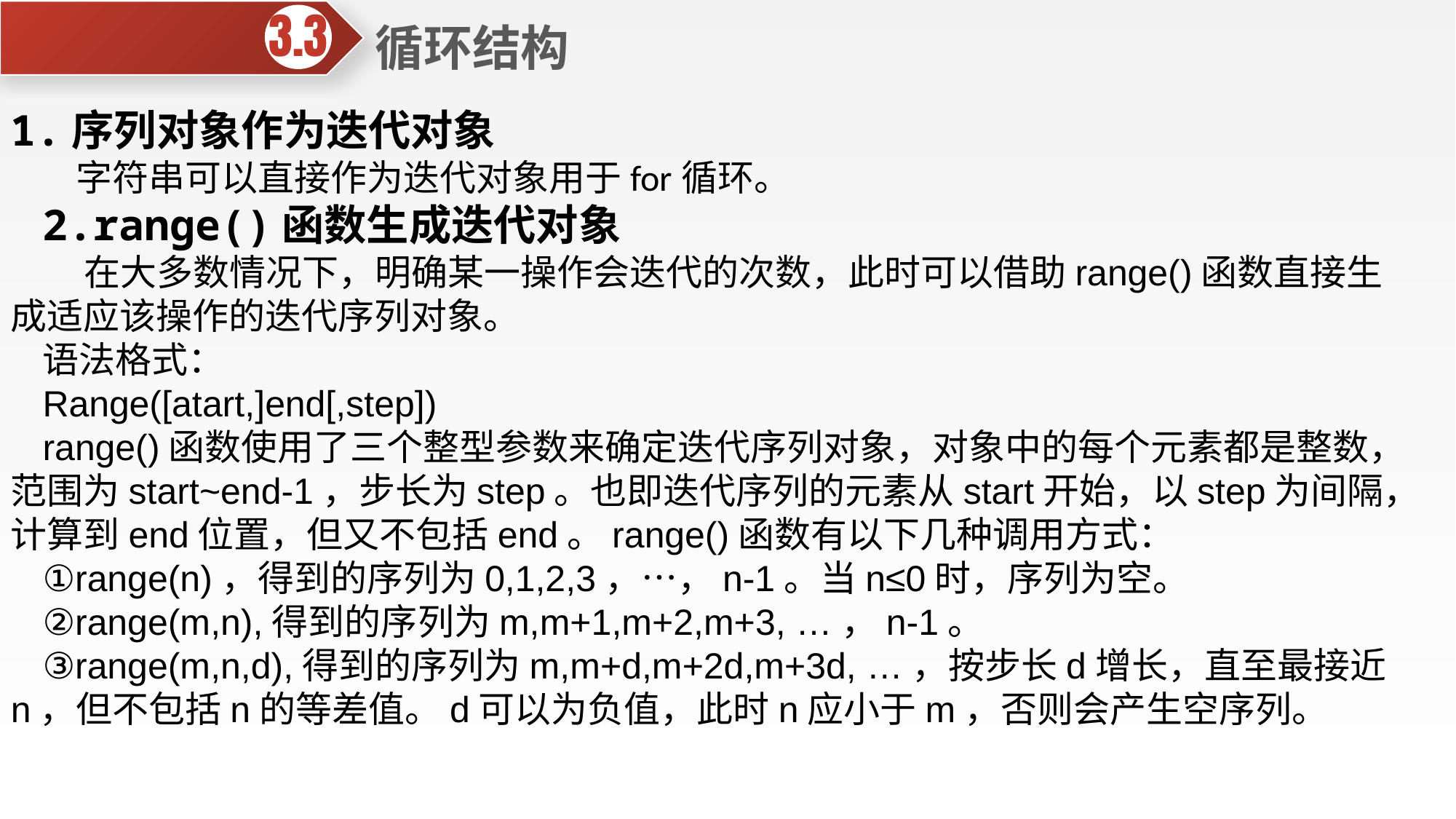

循环结构

3.3
1.序列对象作为迭代对象
   字符串可以直接作为迭代对象用于for循环。
2.range()函数生成迭代对象
    在大多数情况下，明确某一操作会迭代的次数，此时可以借助range()函数直接生成适应该操作的迭代序列对象。
语法格式：
Range([atart,]end[,step])
range()函数使用了三个整型参数来确定迭代序列对象，对象中的每个元素都是整数，范围为start~end-1，步长为step。也即迭代序列的元素从start开始，以step为间隔，计算到end位置，但又不包括end。range()函数有以下几种调用方式：
①range(n)，得到的序列为0,1,2,3，…，n-1。当n≤0时，序列为空。
②range(m,n),得到的序列为m,m+1,m+2,m+3, …，n-1。
③range(m,n,d),得到的序列为m,m+d,m+2d,m+3d, …，按步长d增长，直至最接近n，但不包括n的等差值。d可以为负值，此时n应小于m，否则会产生空序列。